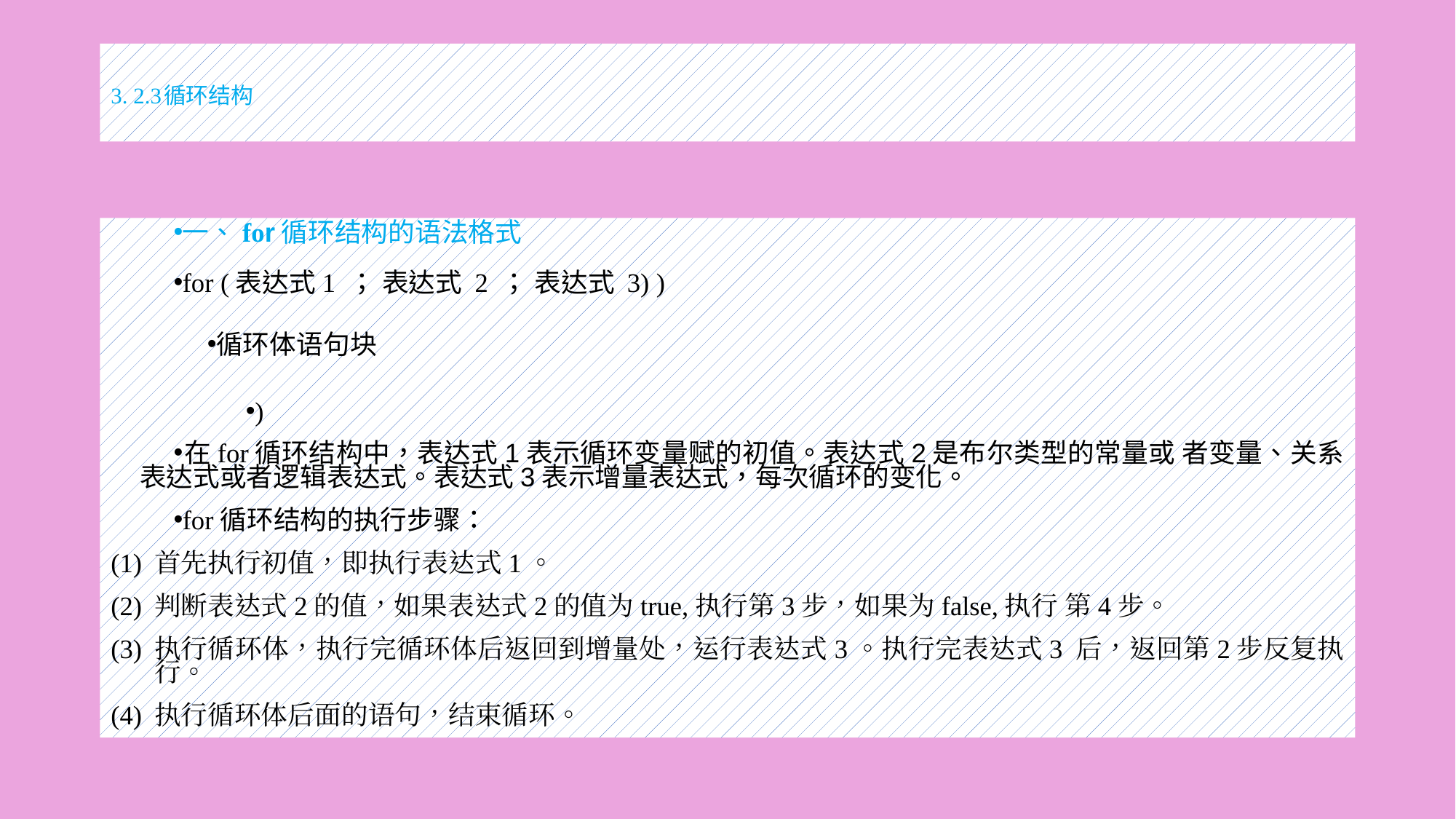

# 3. 2.3循环结构
一、for循环结构的语法格式
for (表达式1 ； 表达式 2 ； 表达式 3) )
循环体语句块
)
在for循环结构中，表达式1表示循环变量赋的初值。表达式2是布尔类型的常量或 者变量、关系表达式或者逻辑表达式。表达式3表示增量表达式，每次循环的变化。
for循环结构的执行步骤：
首先执行初值，即执行表达式1。
判断表达式2的值，如果表达式2的值为true,执行第3步，如果为false,执行 第4步。
执行循环体，执行完循环体后返回到增量处，运行表达式3。执行完表达式3 后，返回第2步反复执行。
执行循环体后面的语句，结束循环。